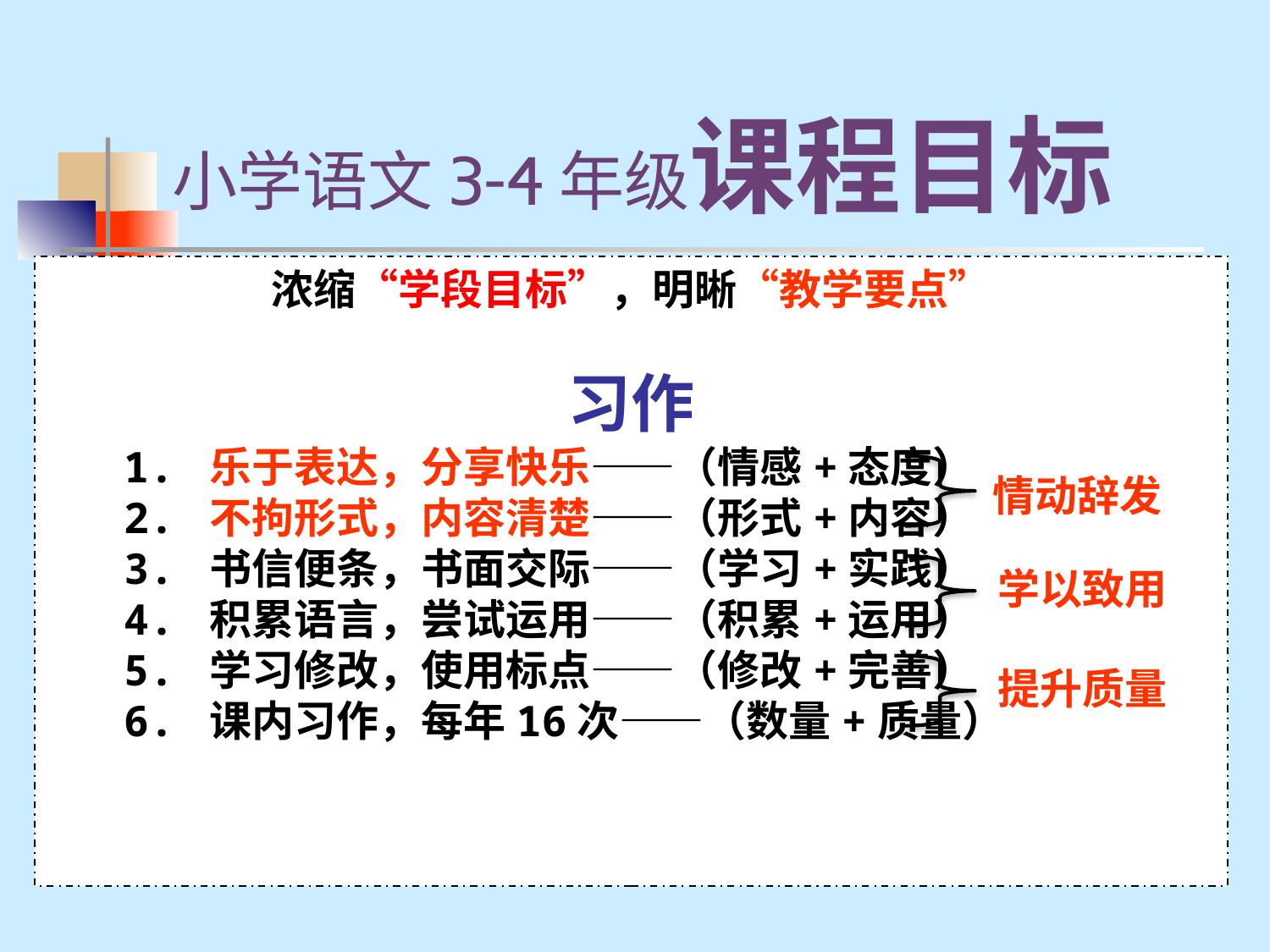

小学语文3-4年级课程目标
浓缩“学段目标”，明晰“教学要点”

习作
   1. 乐于表达，分享快乐——（情感+态度）
   2. 不拘形式，内容清楚——（形式+内容）
   3. 书信便条，书面交际——（学习+实践）
   4. 积累语言，尝试运用——（积累+运用）
   5. 学习修改，使用标点——（修改+完善）
   6. 课内习作，每年16次——（数量+质量）

情动辞发

学以致用

提升质量